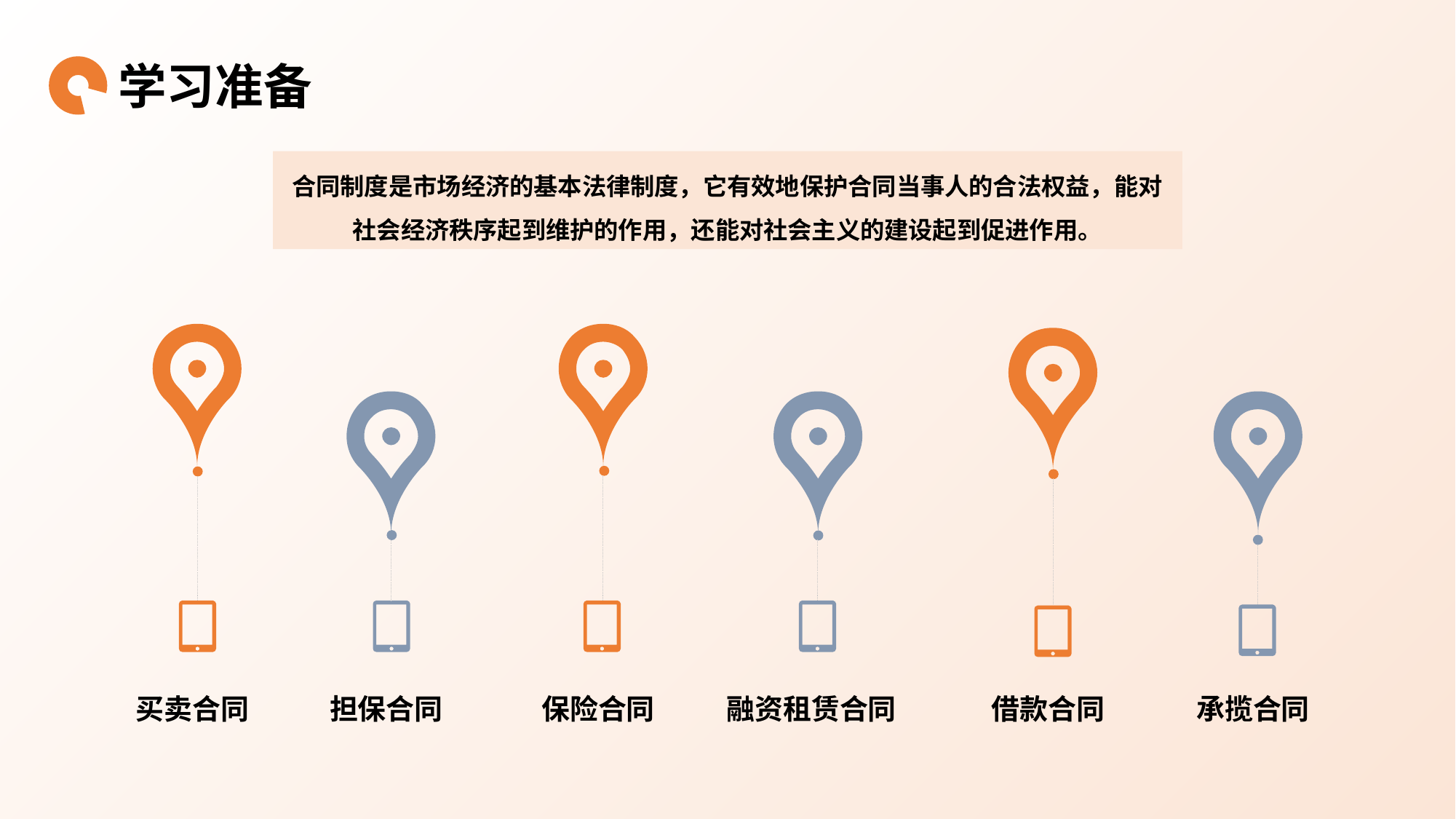

学习准备

合同制度是市场经济的基本法律制度，它有效地保护合同当事人的合法权益，能对社会经济秩序起到维护的作用，还能对社会主义的建设起到促进作用。

买卖合同
担保合同
保险合同
融资租赁合同
借款合同
承揽合同